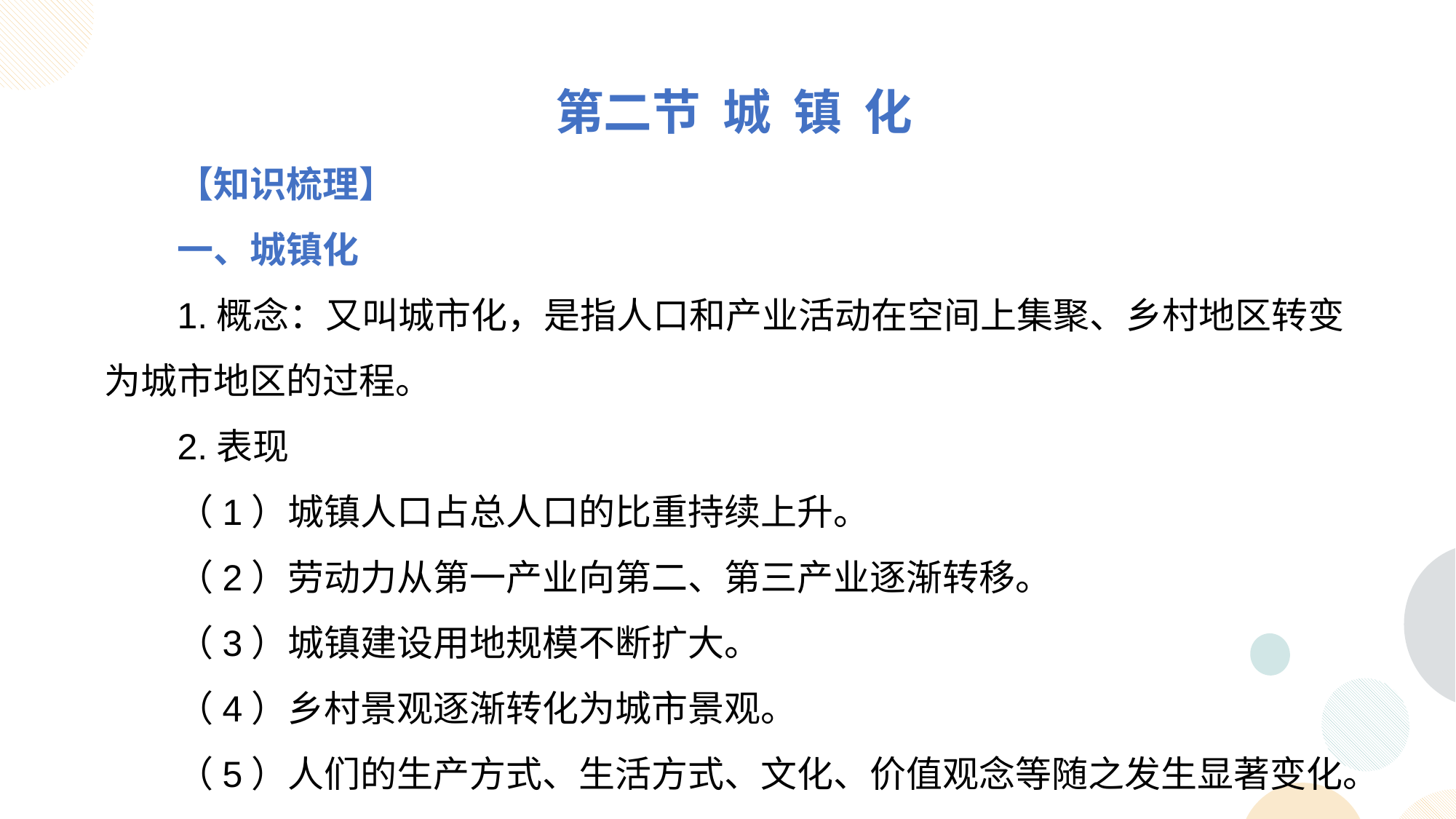

第二节  城  镇  化
【知识梳理】
一、城镇化
1.概念：又叫城市化，是指人口和产业活动在空间上集聚、乡村地区转变为城市地区的过程。
2.表现
（1）城镇人口占总人口的比重持续上升。
（2）劳动力从第一产业向第二、第三产业逐渐转移。
（3）城镇建设用地规模不断扩大。
（4）乡村景观逐渐转化为城市景观。
（5）人们的生产方式、生活方式、文化、价值观念等随之发生显著变化。